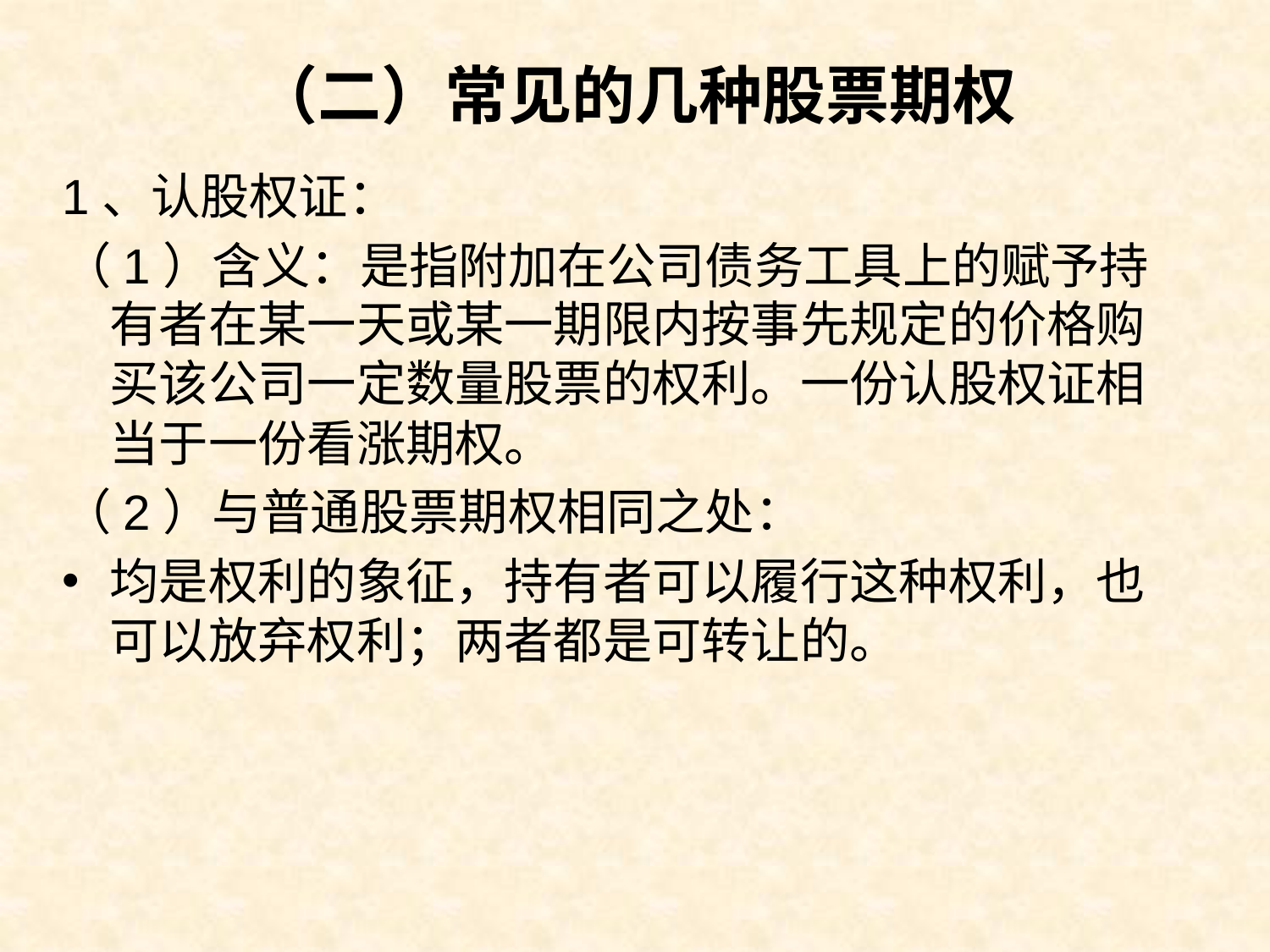

# （二）常见的几种股票期权
1、认股权证：
（1）含义：是指附加在公司债务工具上的赋予持有者在某一天或某一期限内按事先规定的价格购买该公司一定数量股票的权利。一份认股权证相当于一份看涨期权。
（2）与普通股票期权相同之处：
均是权利的象征，持有者可以履行这种权利，也可以放弃权利；两者都是可转让的。